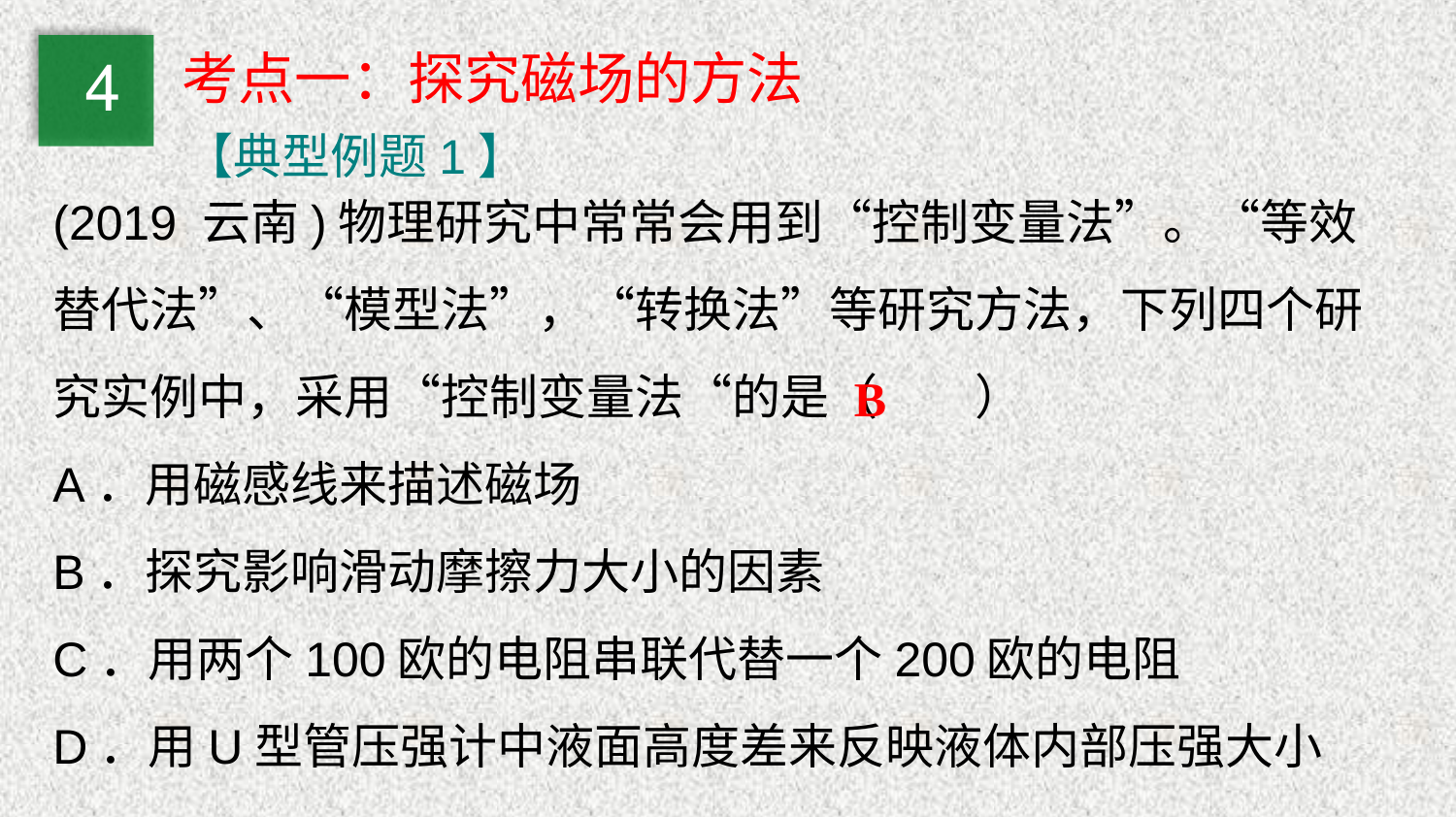

考点一：探究磁场的方法
4
【典型例题1】
(2019 云南)物理研究中常常会用到“控制变量法”。“等效替代法”、“模型法”，“转换法”等研究方法，下列四个研究实例中，采用“控制变量法“的是（　　）
A．用磁感线来描述磁场
B．探究影响滑动摩擦力大小的因素
C．用两个100欧的电阻串联代替一个200欧的电阻
D．用U型管压强计中液面高度差来反映液体内部压强大小
B